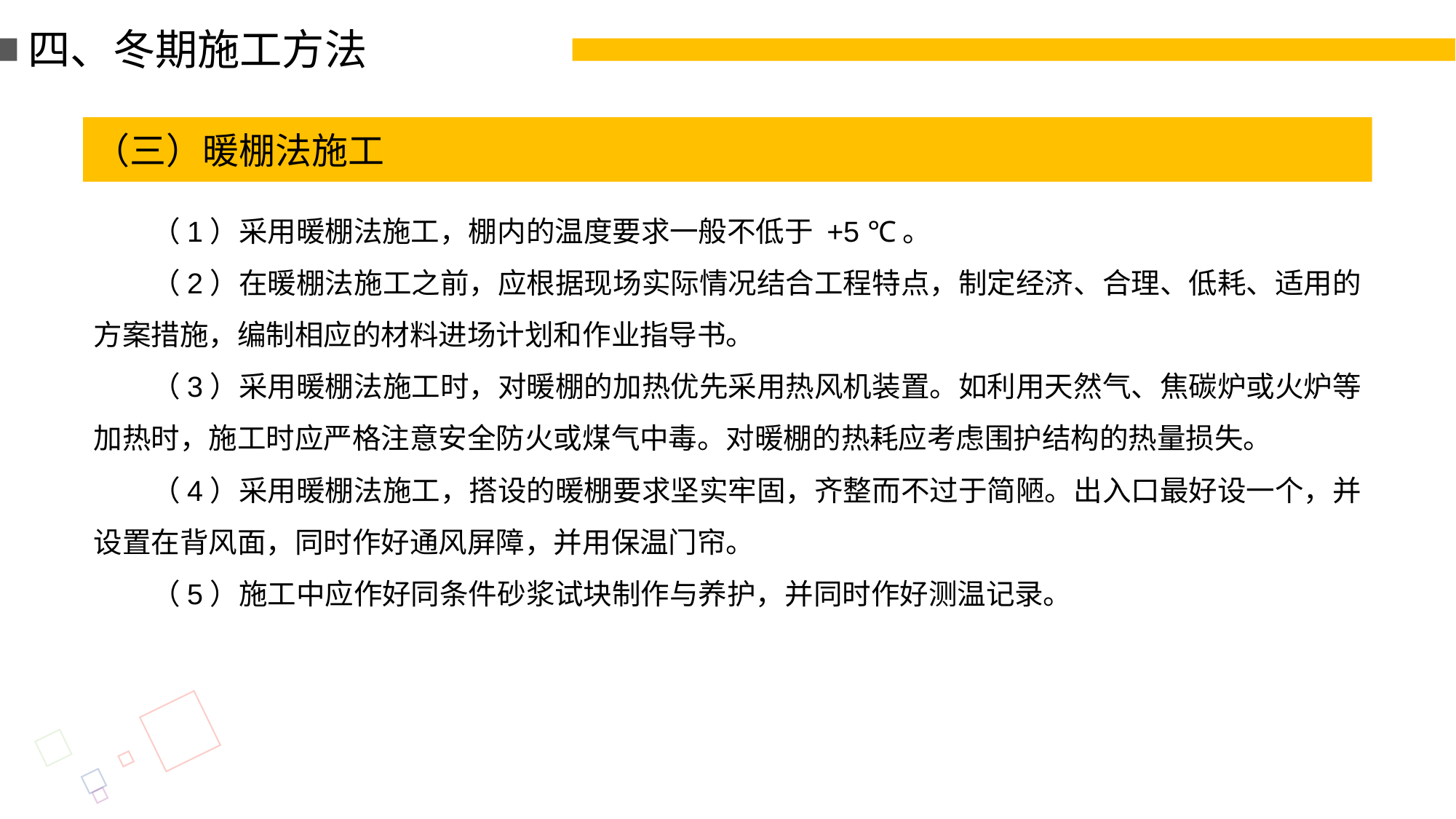

四、冬期施工方法
（三）暖棚法施工
（1）采用暖棚法施工，棚内的温度要求一般不低于 +5 ℃。
（2）在暖棚法施工之前，应根据现场实际情况结合工程特点，制定经济、合理、低耗、适用的方案措施，编制相应的材料进场计划和作业指导书。
（3）采用暖棚法施工时，对暖棚的加热优先采用热风机装置。如利用天然气、焦碳炉或火炉等加热时，施工时应严格注意安全防火或煤气中毒。对暖棚的热耗应考虑围护结构的热量损失。
（4）采用暖棚法施工，搭设的暖棚要求坚实牢固，齐整而不过于简陋。出入口最好设一个，并设置在背风面，同时作好通风屏障，并用保温门帘。
（5）施工中应作好同条件砂浆试块制作与养护，并同时作好测温记录。